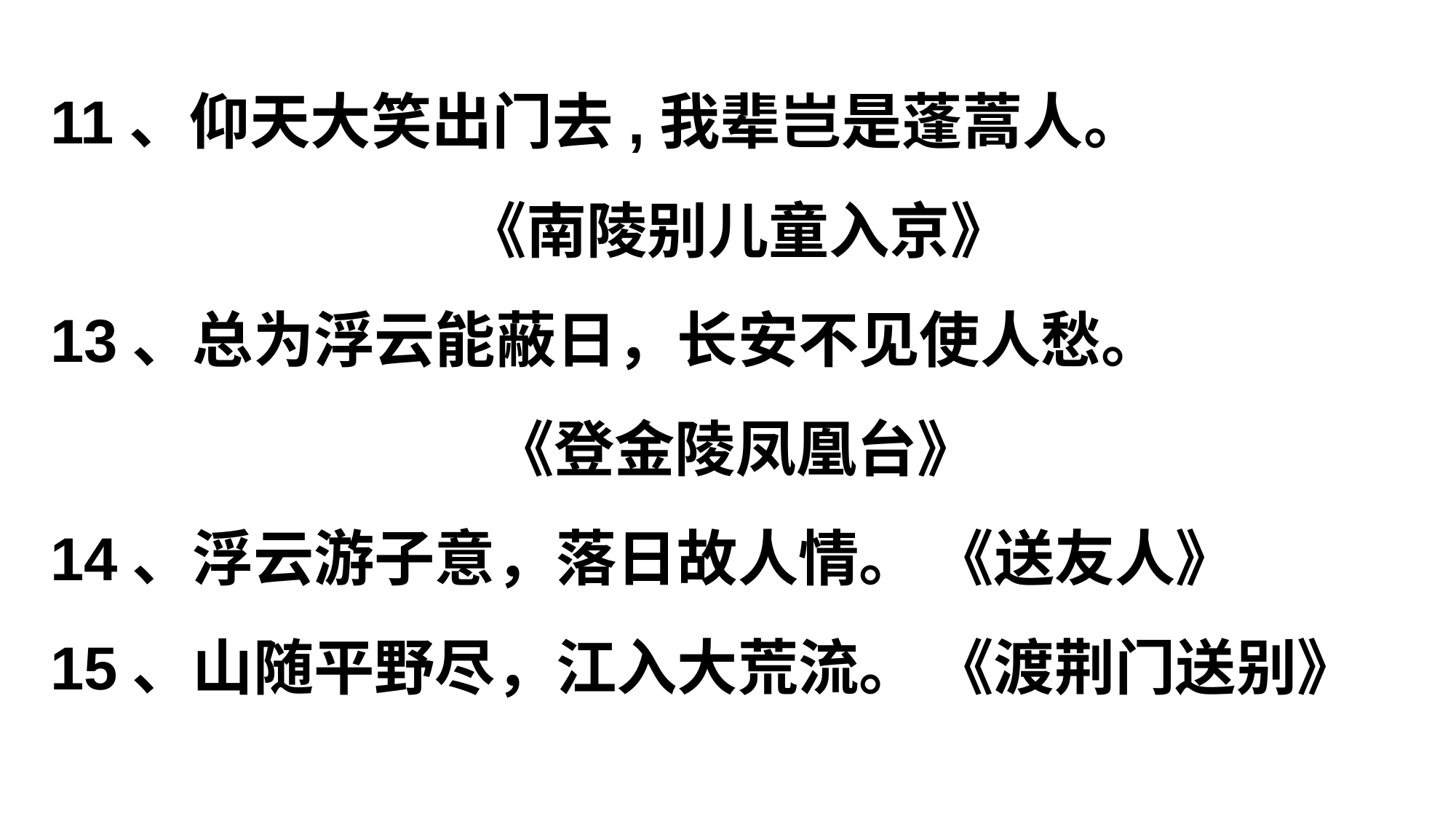

11、仰天大笑出门去,我辈岂是蓬蒿人。
                             《南陵别儿童入京》
13、总为浮云能蔽日，长安不见使人愁。
                               《登金陵凤凰台》
14、浮云游子意，落日故人情。 《送友人》
15、山随平野尽，江入大荒流。 《渡荆门送别》